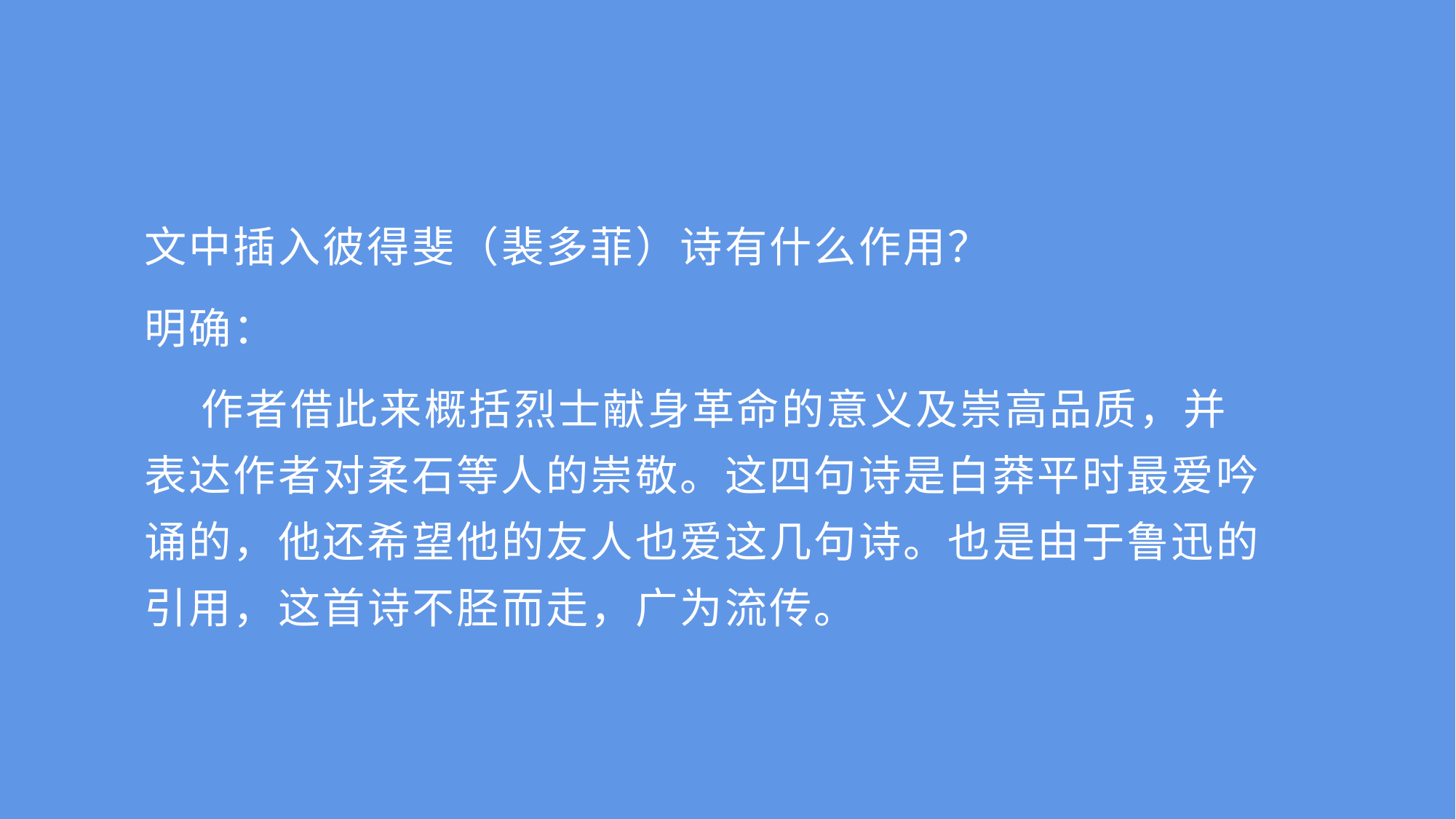

文中插入彼得斐（裴多菲）诗有什么作用？
明确：
    作者借此来概括烈士献身革命的意义及崇高品质，并表达作者对柔石等人的崇敬。这四句诗是白莽平时最爱吟诵的，他还希望他的友人也爱这几句诗。也是由于鲁迅的引用，这首诗不胫而走，广为流传。